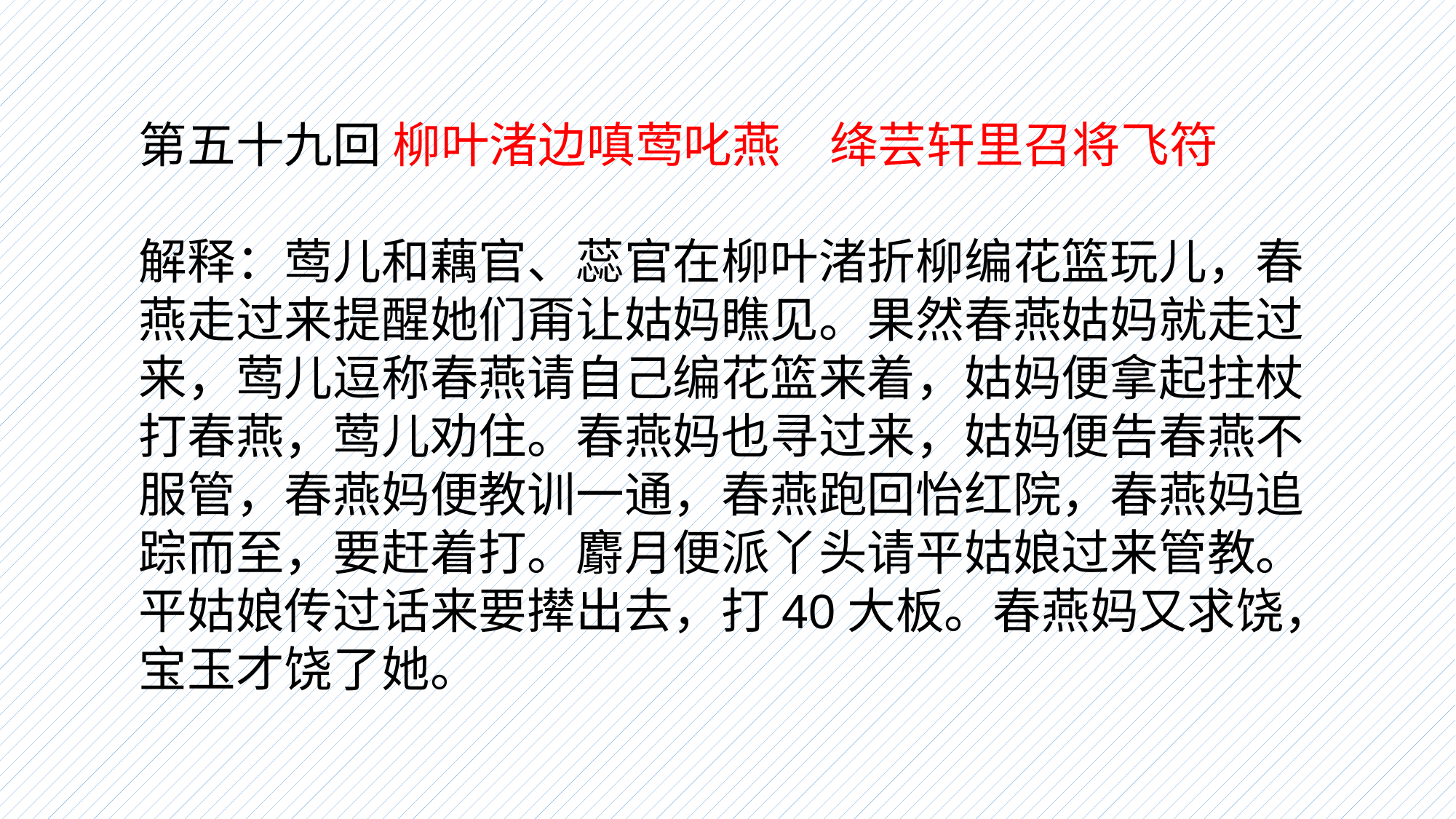

第五十九回 柳叶渚边嗔莺叱燕　绛芸轩里召将飞符

解释：莺儿和藕官、蕊官在柳叶渚折柳编花篮玩儿，春燕走过来提醒她们甭让姑妈瞧见。果然春燕姑妈就走过来，莺儿逗称春燕请自己编花篮来着，姑妈便拿起拄杖打春燕，莺儿劝住。春燕妈也寻过来，姑妈便告春燕不服管，春燕妈便教训一通，春燕跑回怡红院，春燕妈追踪而至，要赶着打。麝月便派丫头请平姑娘过来管教。平姑娘传过话来要撵出去，打40大板。春燕妈又求饶，宝玉才饶了她。